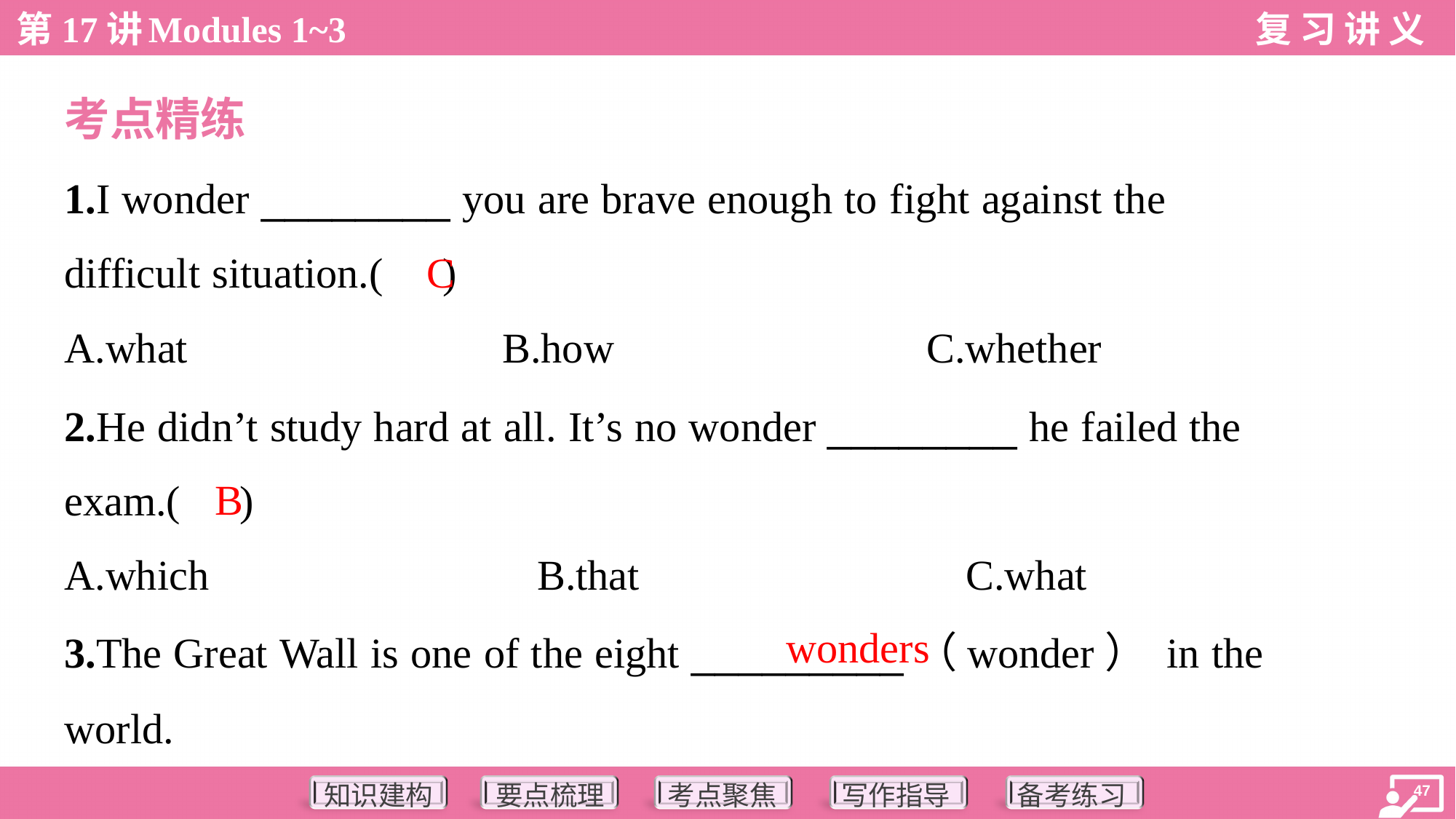

考点精练
1.I wonder ________ you are brave enough to fight against the
difficult situation.(     )
C
A.what	B.how	C.whether
2.He didn’t study hard at all. It’s no wonder ________ he failed the
exam.(     )
B
A.which	B.that	C.what
wonders
3.The Great Wall is one of the eight _________（wonder） in the
world.